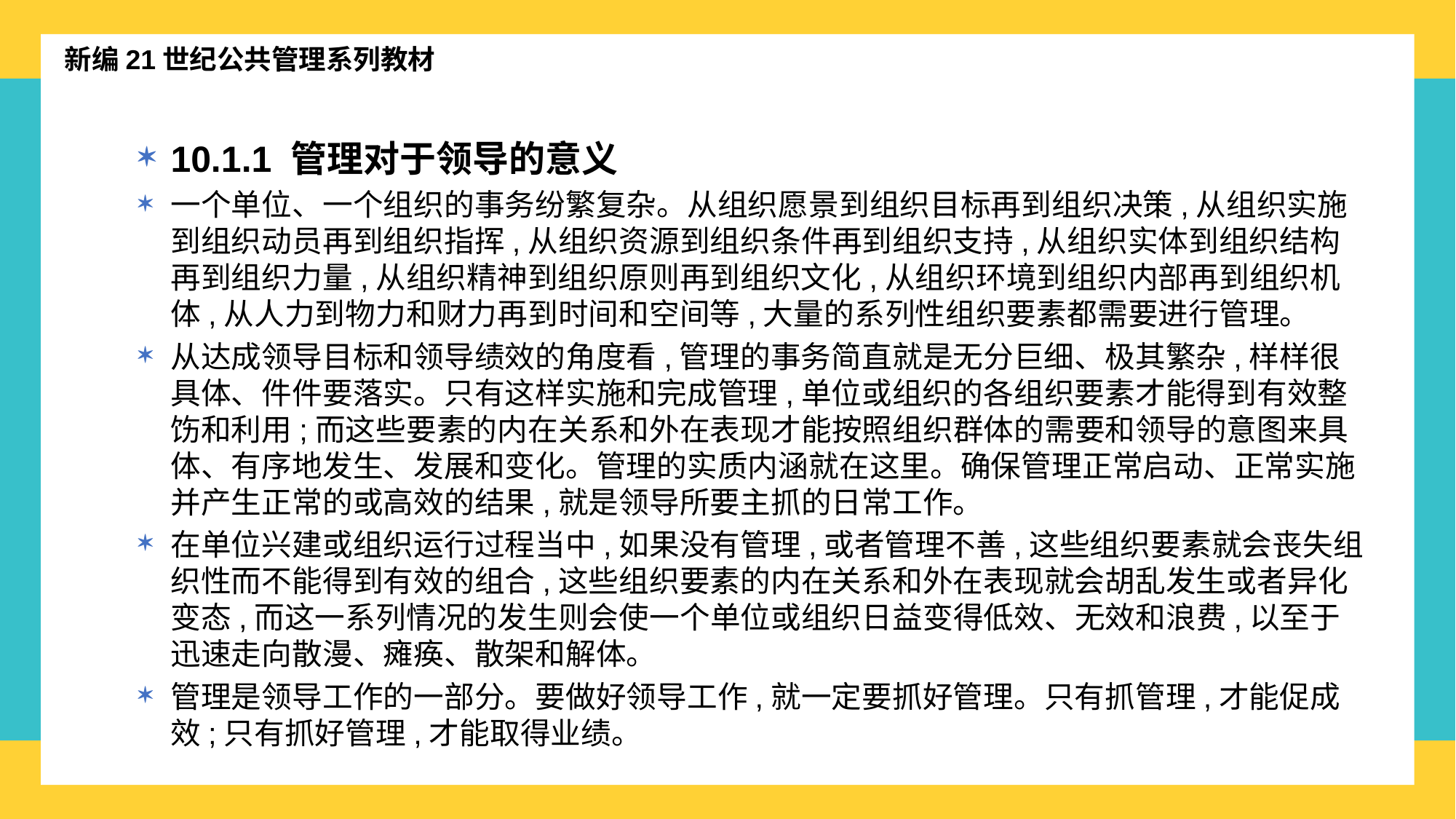

新编21世纪公共管理系列教材
10.1.1 管理对于领导的意义
一个单位、一个组织的事务纷繁复杂。从组织愿景到组织目标再到组织决策,从组织实施到组织动员再到组织指挥,从组织资源到组织条件再到组织支持,从组织实体到组织结构再到组织力量,从组织精神到组织原则再到组织文化,从组织环境到组织内部再到组织机体,从人力到物力和财力再到时间和空间等,大量的系列性组织要素都需要进行管理。
从达成领导目标和领导绩效的角度看,管理的事务简直就是无分巨细、极其繁杂,样样很具体、件件要落实。只有这样实施和完成管理,单位或组织的各组织要素才能得到有效整饬和利用;而这些要素的内在关系和外在表现才能按照组织群体的需要和领导的意图来具体、有序地发生、发展和变化。管理的实质内涵就在这里。确保管理正常启动、正常实施并产生正常的或高效的结果,就是领导所要主抓的日常工作。
在单位兴建或组织运行过程当中,如果没有管理,或者管理不善,这些组织要素就会丧失组织性而不能得到有效的组合,这些组织要素的内在关系和外在表现就会胡乱发生或者异化变态,而这一系列情况的发生则会使一个单位或组织日益变得低效、无效和浪费,以至于迅速走向散漫、瘫痪、散架和解体。
管理是领导工作的一部分。要做好领导工作,就一定要抓好管理。只有抓管理,才能促成效;只有抓好管理,才能取得业绩。